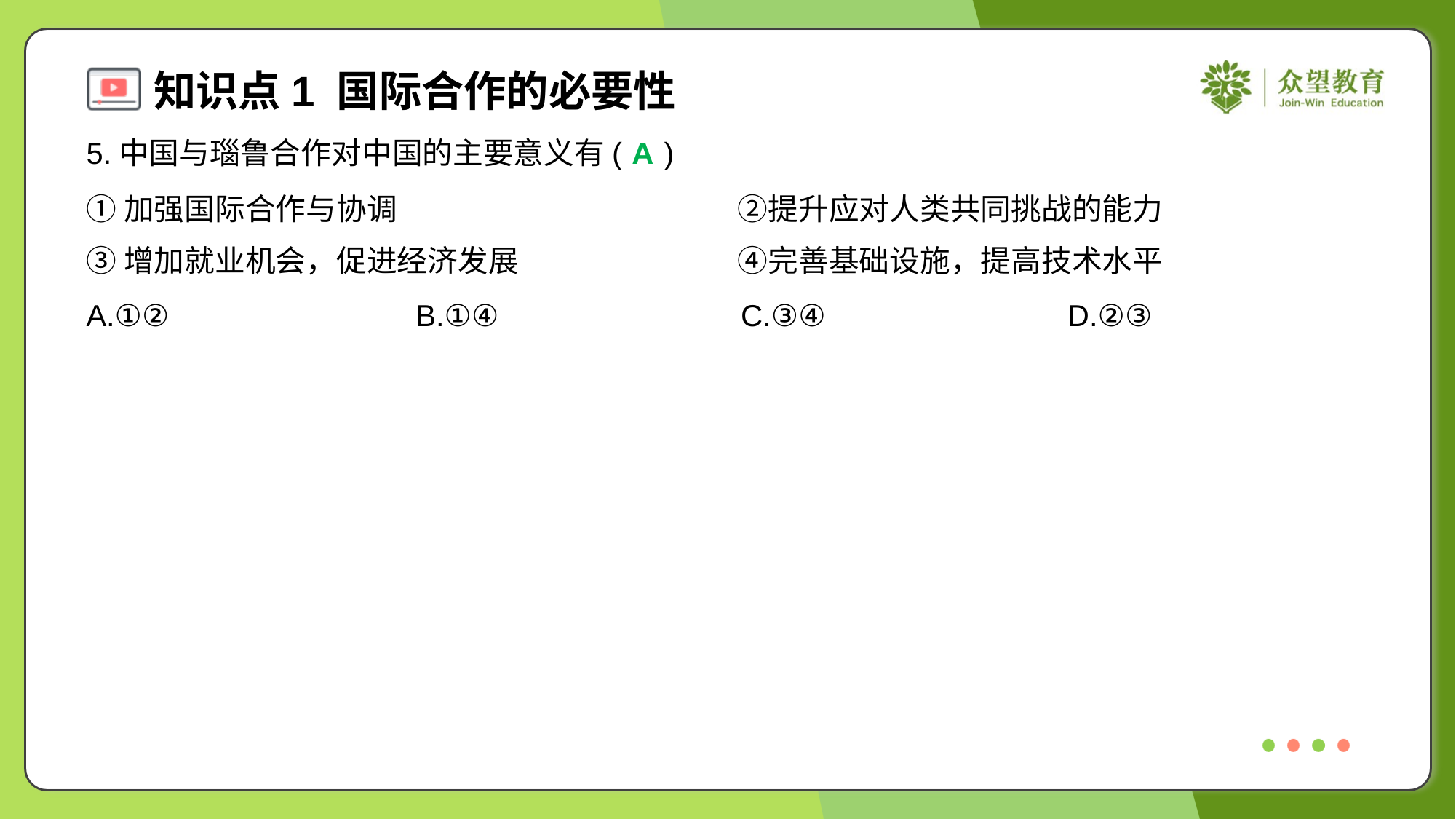

5.中国与瑙鲁合作对中国的主要意义有(     )
A
①加强国际合作与协调	②提升应对人类共同挑战的能力
③增加就业机会，促进经济发展	④完善基础设施，提高技术水平
A.①②	B.①④	C.③④	D.②③